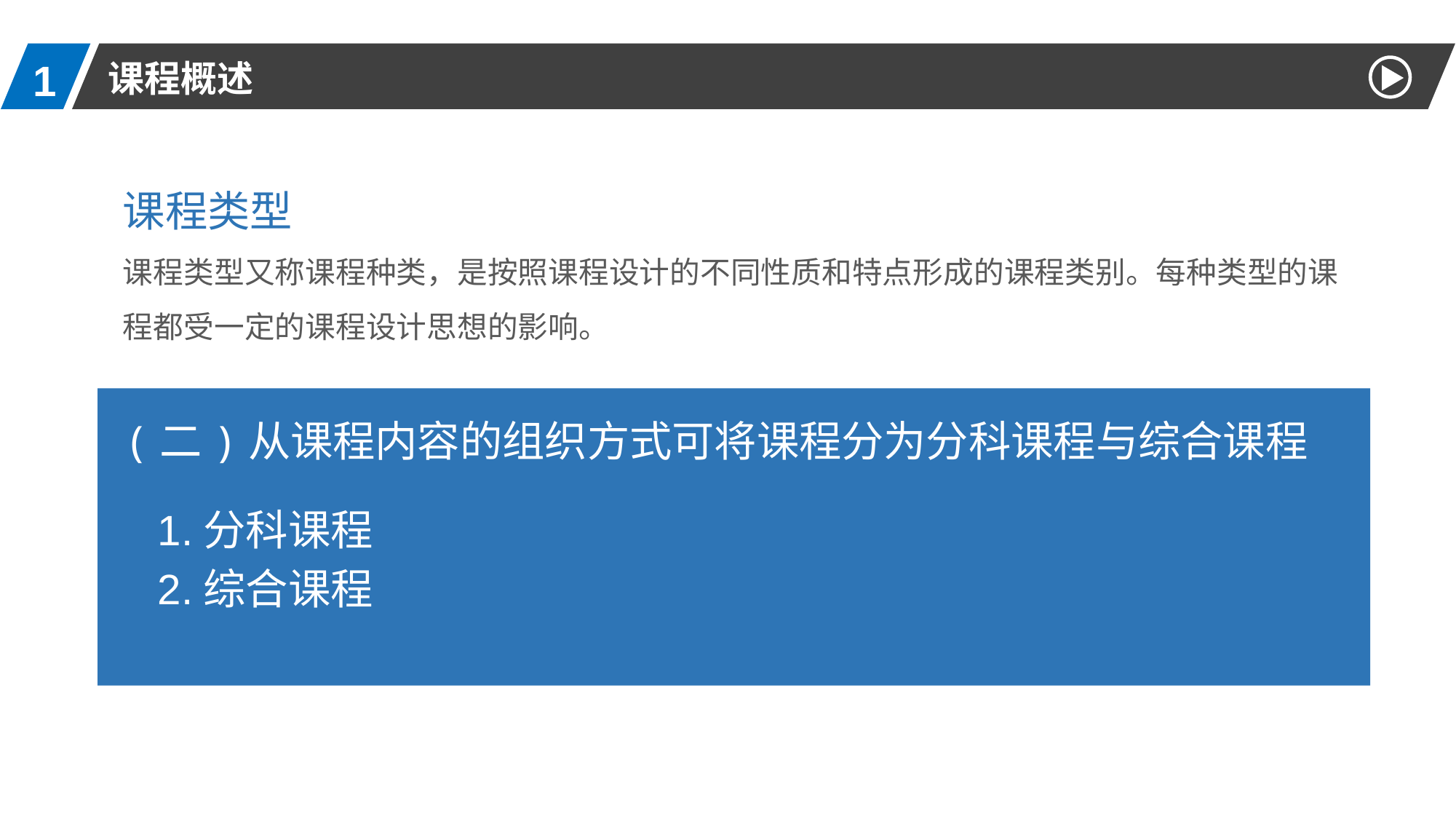

1
课程概述

课程类型
课程类型又称课程种类，是按照课程设计的不同性质和特点形成的课程类别。每种类型的课程都受一定的课程设计思想的影响。

(二)从课程内容的组织方式可将课程分为分科课程与综合课程
1.分科课程
2.综合课程